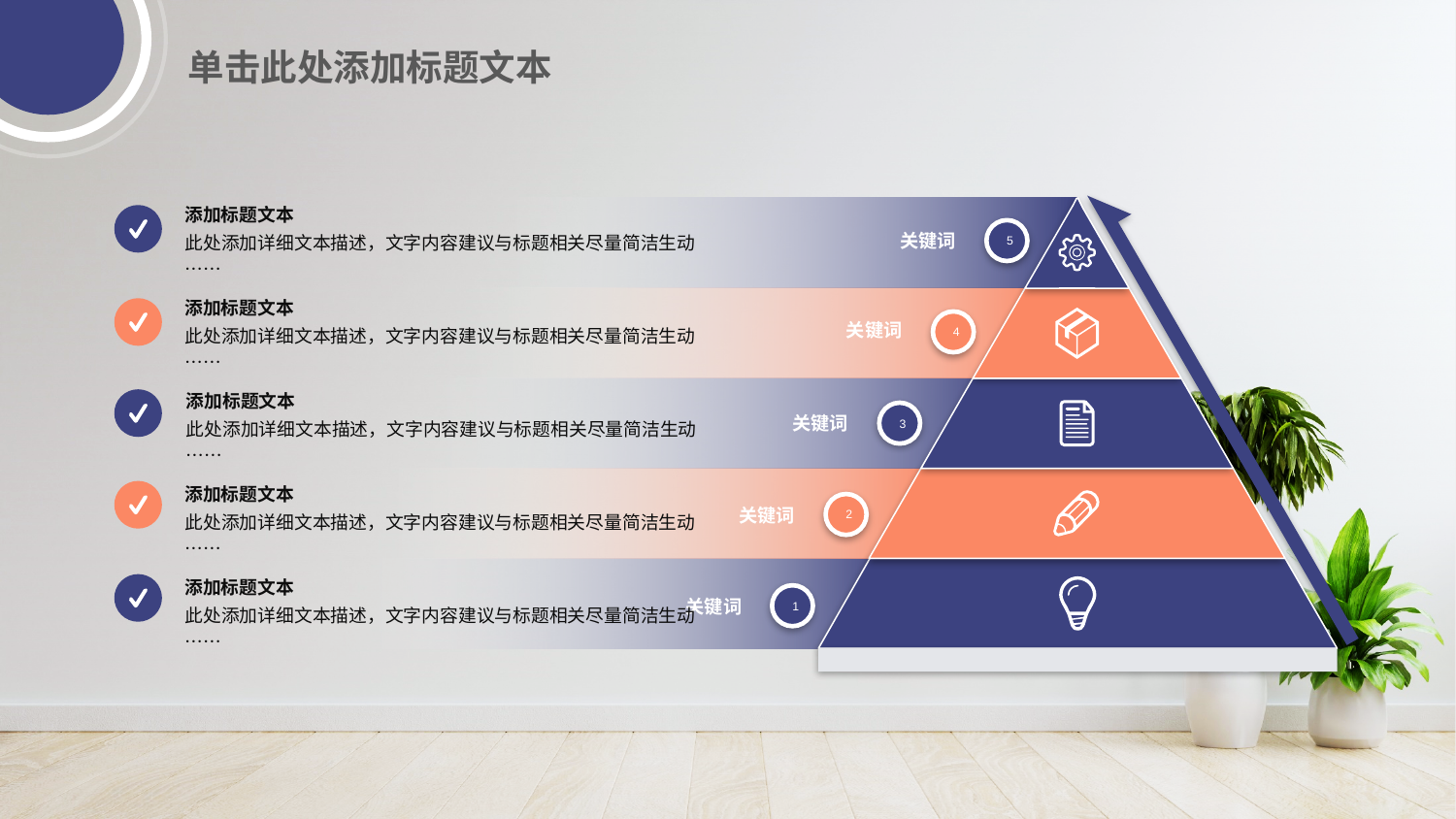

单击此处添加标题文本

添加标题文本
此处添加详细文本描述，文字内容建议与标题相关尽量简洁生动……

5
关键词

添加标题文本
此处添加详细文本描述，文字内容建议与标题相关尽量简洁生动……

关键词
4

添加标题文本
此处添加详细文本描述，文字内容建议与标题相关尽量简洁生动……

3
关键词

添加标题文本
此处添加详细文本描述，文字内容建议与标题相关尽量简洁生动……

2
关键词

添加标题文本
此处添加详细文本描述，文字内容建议与标题相关尽量简洁生动……

1
关键词